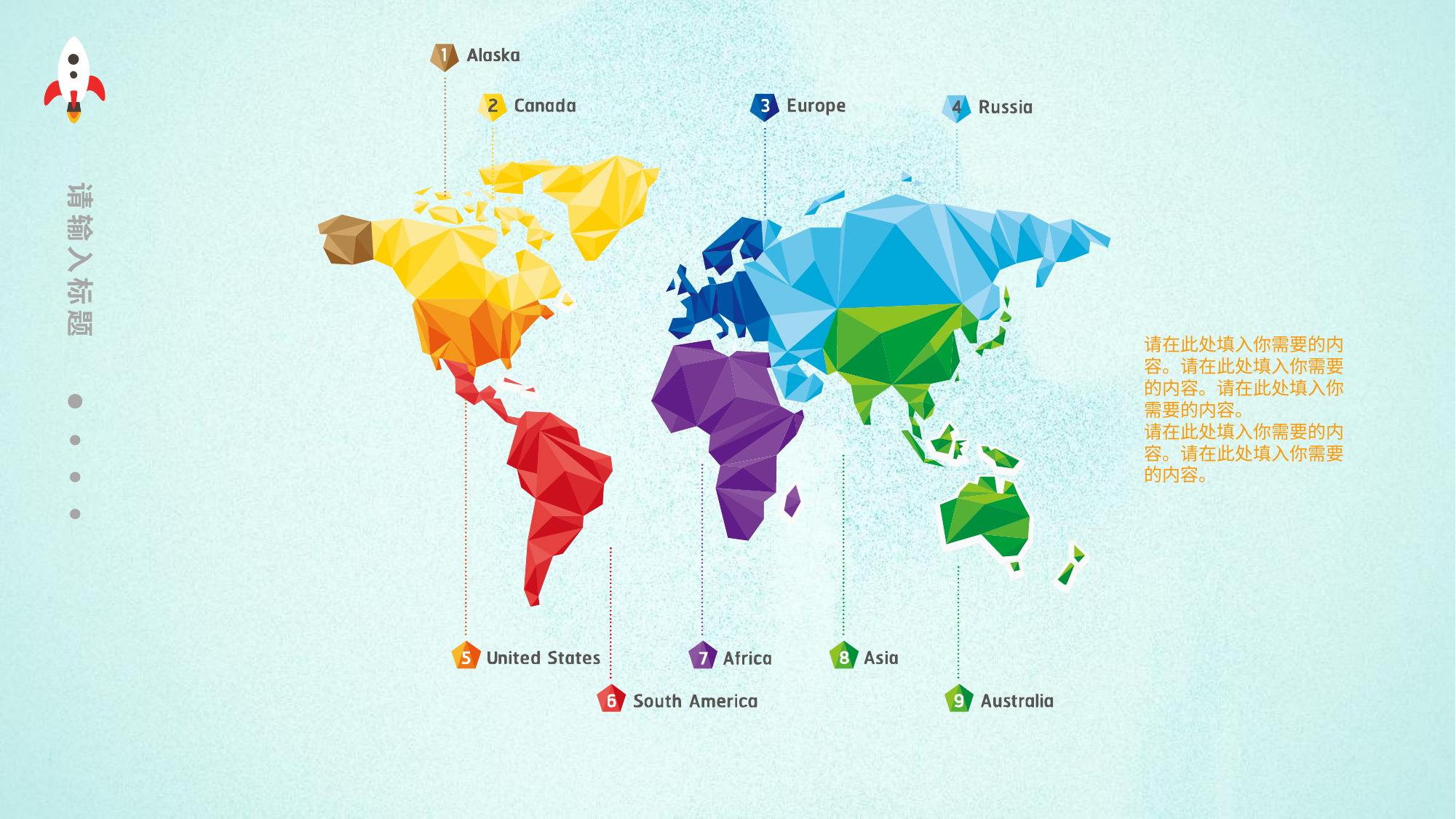

请输入标题
请在此处填入你需要的内容。请在此处填入你需要的内容。请在此处填入你需要的内容。
请在此处填入你需要的内容。请在此处填入你需要的内容。